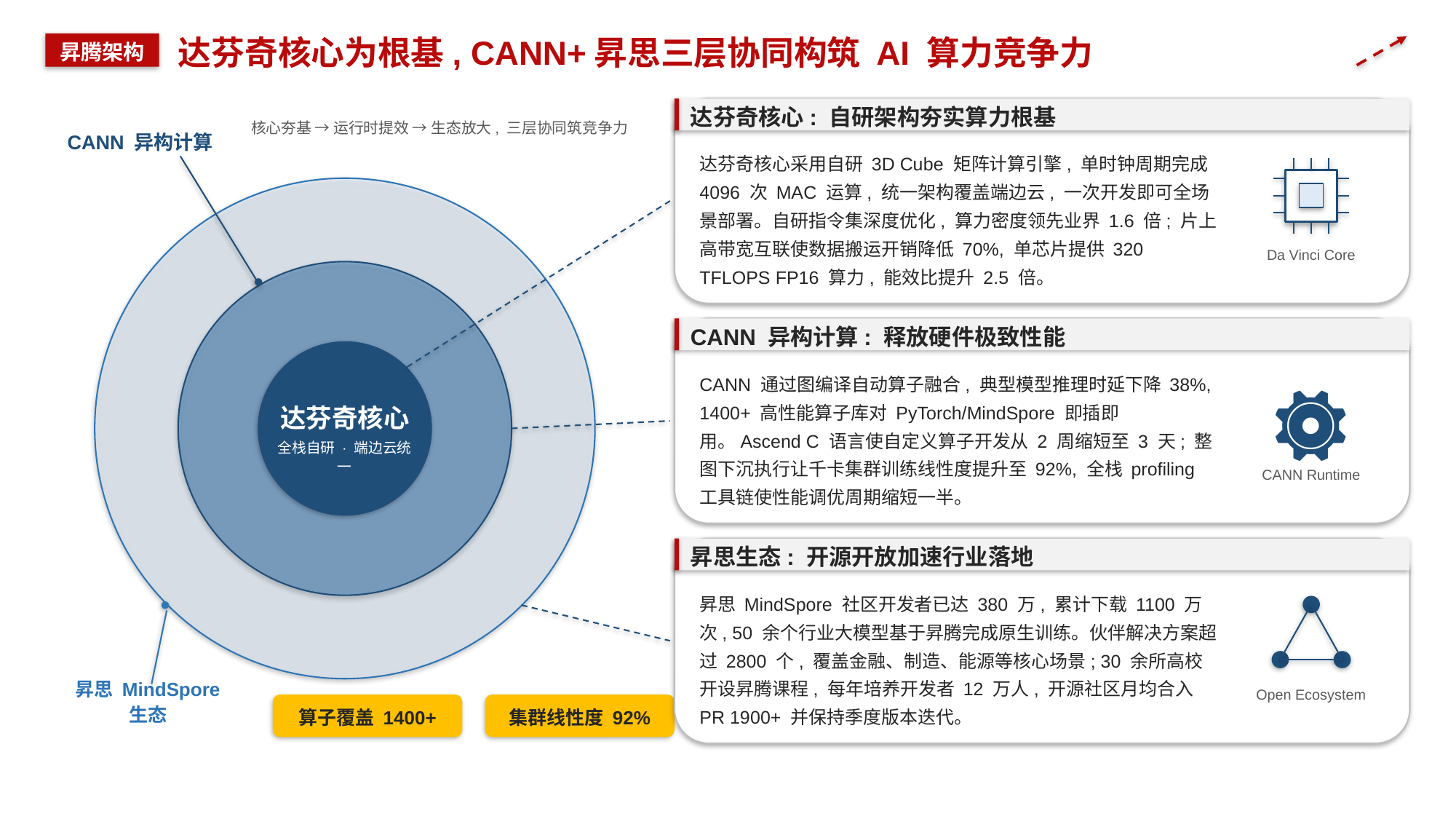

达芬奇核心为根基, CANN+昇思三层协同构筑 AI 算力竞争力

昇腾架构

达芬奇核心: 自研架构夯实算力根基
核心夯基 → 运行时提效 → 生态放大, 三层协同筑竞争力
CANN 异构计算
达芬奇核心采用自研 3D Cube 矩阵计算引擎, 单时钟周期完成 4096 次 MAC 运算, 统一架构覆盖端边云, 一次开发即可全场景部署。自研指令集深度优化, 算力密度领先业界 1.6 倍; 片上高带宽互联使数据搬运开销降低 70%, 单芯片提供 320 TFLOPS FP16 算力, 能效比提升 2.5 倍。

Da Vinci Core

CANN 异构计算: 释放硬件极致性能

⚙
CANN 通过图编译自动算子融合, 典型模型推理时延下降 38%, 1400+ 高性能算子库对 PyTorch/MindSpore 即插即用。Ascend C 语言使自定义算子开发从 2 周缩短至 3 天; 整图下沉执行让千卡集群训练线性度提升至 92%, 全栈 profiling 工具链使性能调优周期缩短一半。
达芬奇核心
全栈自研 · 端边云统一
CANN Runtime

昇思生态: 开源开放加速行业落地
昇思 MindSpore 社区开发者已达 380 万, 累计下载 1100 万次, 50 余个行业大模型基于昇腾完成原生训练。伙伴解决方案超过 2800 个, 覆盖金融、制造、能源等核心场景; 30 余所高校开设昇腾课程, 每年培养开发者 12 万人, 开源社区月均合入 PR 1900+ 并保持季度版本迭代。

Open Ecosystem
昇思 MindSpore 生态

算子覆盖 1400+

集群线性度 92%